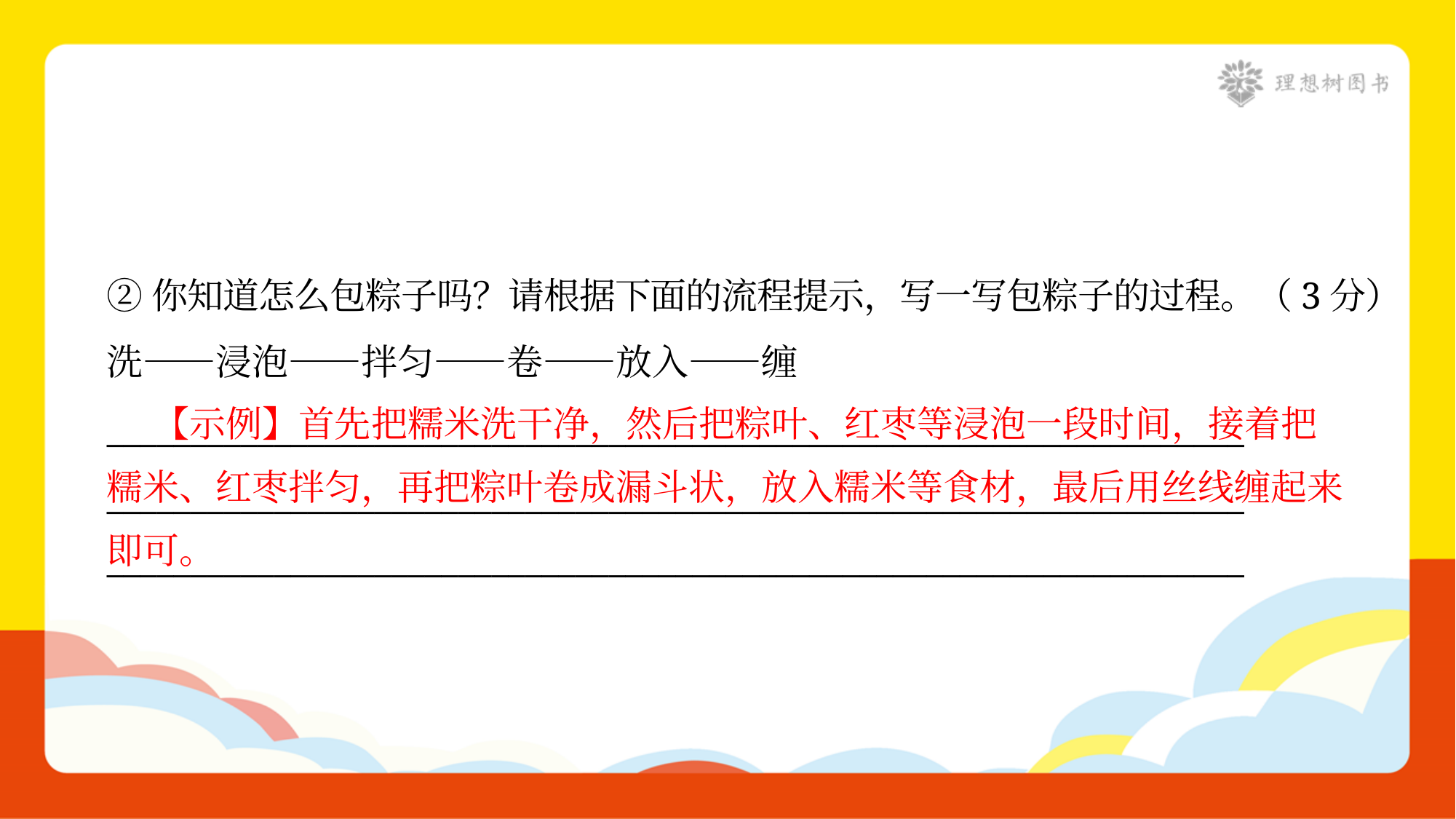

②你知道怎么包粽子吗？请根据下面的流程提示，写一写包粽子的过程。（3分）
洗——浸泡——拌匀——卷——放入——缠
____________________________________________________________________
____________________________________________________________________
____________________________________________________________________
    【示例】首先把糯米洗干净，然后把粽叶、红枣等浸泡一段时间，接着把
糯米、红枣拌匀，再把粽叶卷成漏斗状，放入糯米等食材，最后用丝线缠起来
即可。